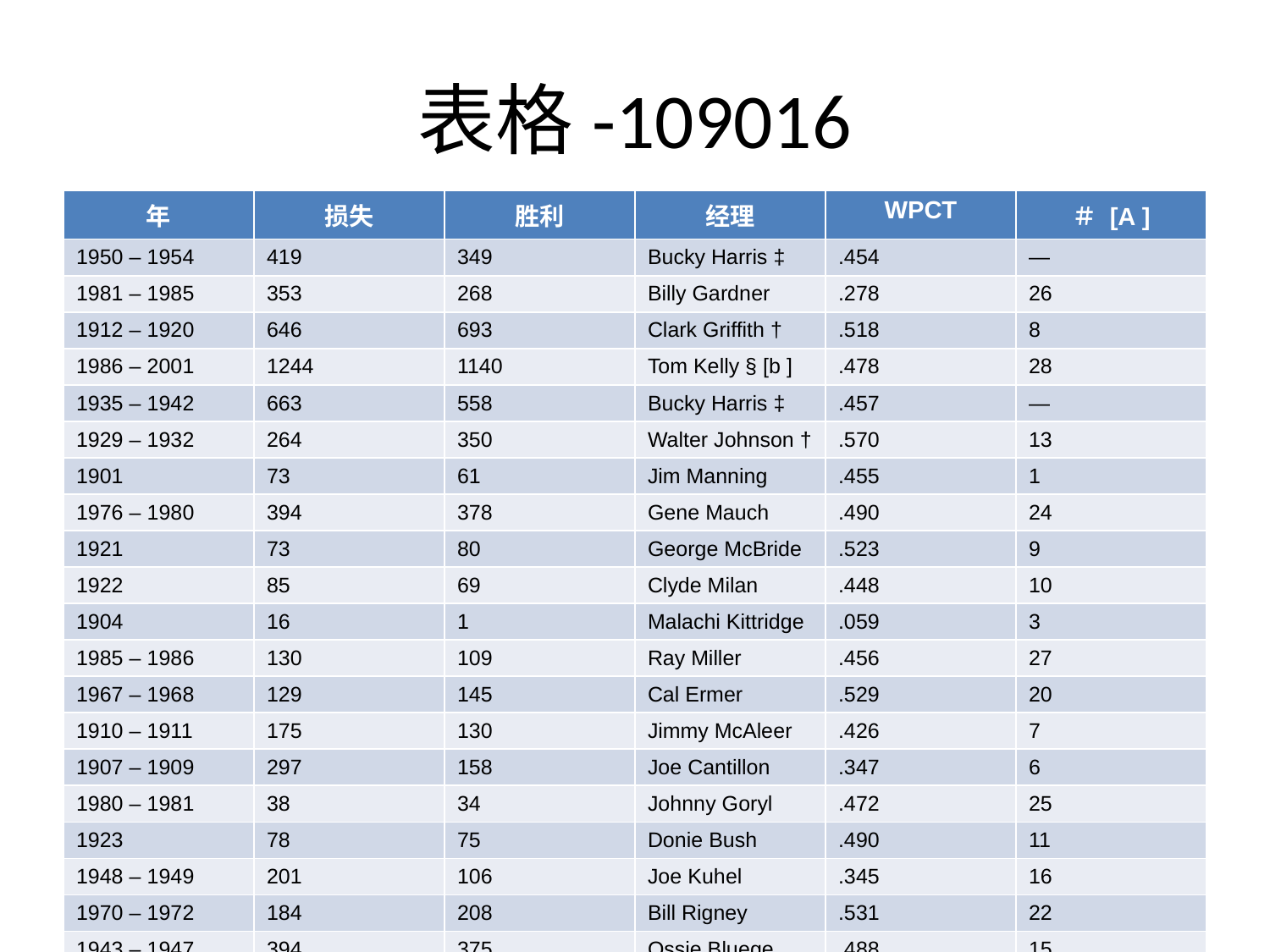

# 表格-109016
| 年 | 损失 | 胜利 | 经理 | WPCT | ＃ [A ] |
| --- | --- | --- | --- | --- | --- |
| 1950 – 1954 | 419 | 349 | Bucky Harris ‡ | .454 | — |
| 1981 – 1985 | 353 | 268 | Billy Gardner | .278 | 26 |
| 1912 – 1920 | 646 | 693 | Clark Griffith † | .518 | 8 |
| 1986 – 2001 | 1244 | 1140 | Tom Kelly § [b ] | .478 | 28 |
| 1935 – 1942 | 663 | 558 | Bucky Harris ‡ | .457 | — |
| 1929 – 1932 | 264 | 350 | Walter Johnson † | .570 | 13 |
| 1901 | 73 | 61 | Jim Manning | .455 | 1 |
| 1976 – 1980 | 394 | 378 | Gene Mauch | .490 | 24 |
| 1921 | 73 | 80 | George McBride | .523 | 9 |
| 1922 | 85 | 69 | Clyde Milan | .448 | 10 |
| 1904 | 16 | 1 | Malachi Kittridge | .059 | 3 |
| 1985 – 1986 | 130 | 109 | Ray Miller | .456 | 27 |
| 1967 – 1968 | 129 | 145 | Cal Ermer | .529 | 20 |
| 1910 – 1911 | 175 | 130 | Jimmy McAleer | .426 | 7 |
| 1907 – 1909 | 297 | 158 | Joe Cantillon | .347 | 6 |
| 1980 – 1981 | 38 | 34 | Johnny Goryl | .472 | 25 |
| 1923 | 78 | 75 | Donie Bush | .490 | 11 |
| 1948 – 1949 | 201 | 106 | Joe Kuhel | .345 | 16 |
| 1970 – 1972 | 184 | 208 | Bill Rigney | .531 | 22 |
| 1943 – 1947 | 394 | 375 | Ossie Bluege | .488 | 15 |
| 2002 –present | 656 | 803 | Ron Gardenhire [c ] | .550 | 29 |
| 1972 – 1975 | 287 | 280 | Frank Quilici | .494 | 23 |
| 1905 – 1906 | 182 | 119 | Jake Stahl | .395 | 5 |
| 1902 – 1903 | 169 | 104 | Tom Loftus | .381 | 2 |
| 1924 – 1928 | 334 | 429 | Bucky Harris ‡ | .562 | 12 |
| 1904 | 97 | 37 | Patsy Donovan | .296 | 4 |
| 1933 – 1934 | 139 | 165 | Joe Cronin † | .543 | 14 |
| 1969 | 65 | 97 | Billy Martin | .599 | 21 |
| 1957 – 1961 | 384 | 271 | Cookie Lavagetto | .414 | 18 |
| 1961 – 1967 | 431 | 522 | Sam Mele | .546 | 19 |
| 1955 – 1957 | 212 | 116 | Chuck Dressen | .354 | 17 号 |